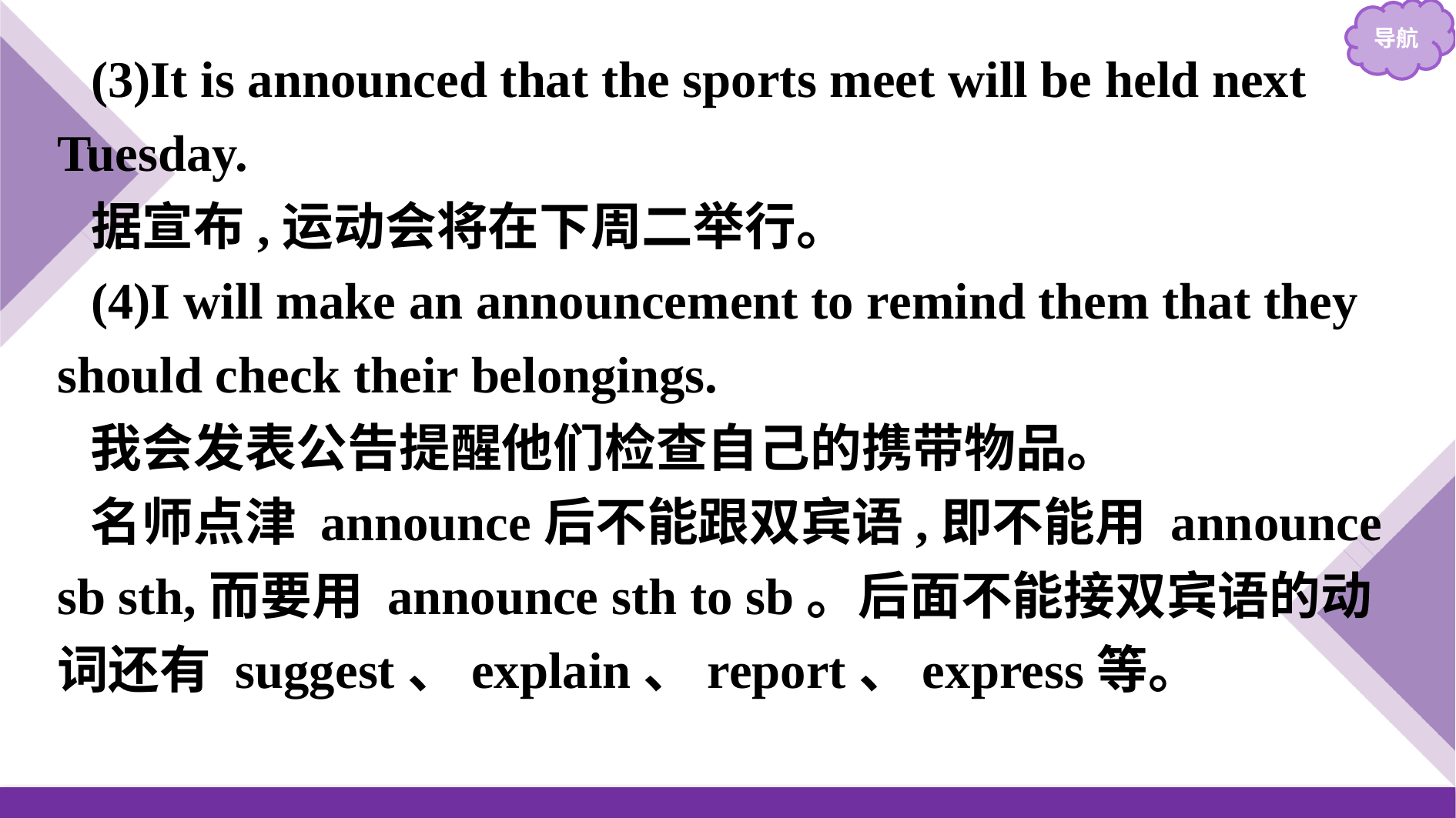

(3)It is announced that the sports meet will be held next Tuesday.
据宣布,运动会将在下周二举行。
(4)I will make an announcement to remind them that they should check their belongings.
我会发表公告提醒他们检查自己的携带物品。
名师点津 announce后不能跟双宾语,即不能用 announce sb sth,而要用 announce sth to sb。后面不能接双宾语的动词还有 suggest、explain、report、express等。